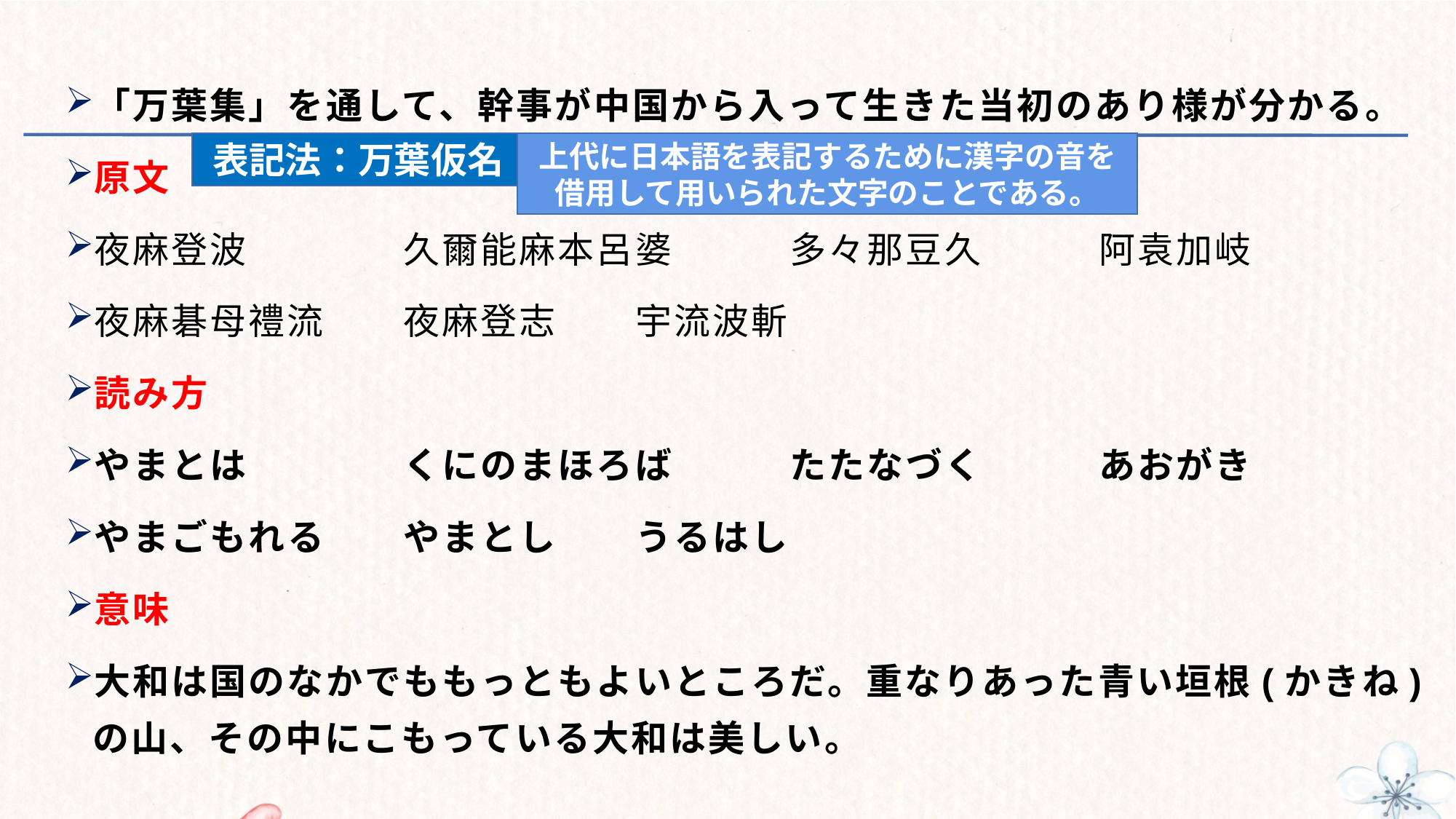

「万葉集」を通して、幹事が中国から入って生きた当初のあり様が分かる。
原文
夜麻登波　　　　久爾能麻本呂婆　　　多々那豆久　　　阿袁加岐
夜麻碁母禮流　　夜麻登志　　宇流波斬
読み方
やまとは　　　　くにのまほろば　　　たたなづく　　　あおがき
やまごもれる　　やまとし　　うるはし
意味
大和は国のなかでももっともよいところだ。重なりあった青い垣根(かきね)の山、その中にこもっている大和は美しい。
表記法：万葉仮名
上代に日本語を表記するために漢字の音を
借用して用いられた文字のことである。